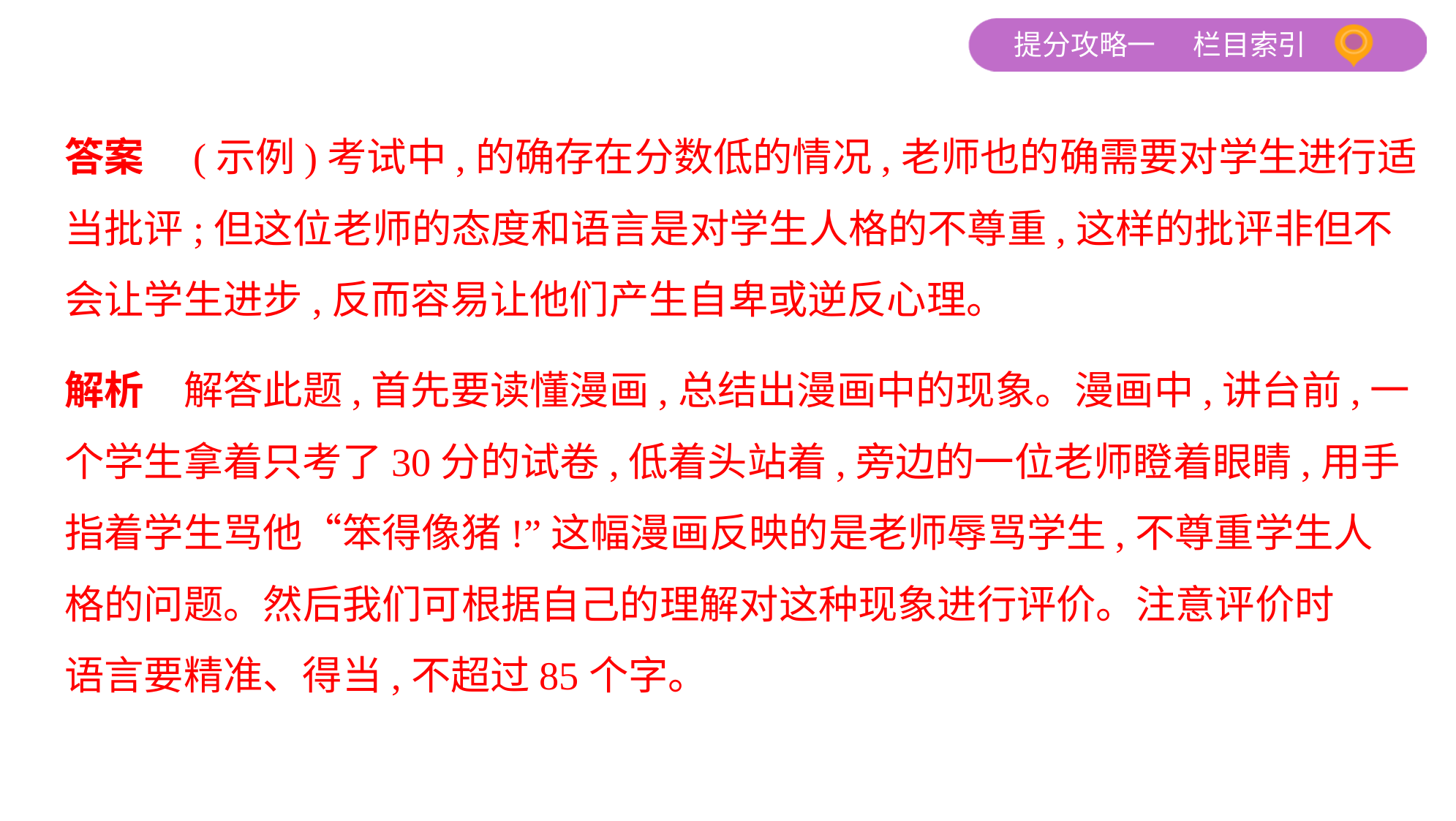

答案　(示例)考试中,的确存在分数低的情况,老师也的确需要对学生进行适
当批评;但这位老师的态度和语言是对学生人格的不尊重,这样的批评非但不
会让学生进步,反而容易让他们产生自卑或逆反心理。
解析　解答此题,首先要读懂漫画,总结出漫画中的现象。漫画中,讲台前,一
个学生拿着只考了30分的试卷,低着头站着,旁边的一位老师瞪着眼睛,用手
指着学生骂他“笨得像猪!”这幅漫画反映的是老师辱骂学生,不尊重学生人
格的问题。然后我们可根据自己的理解对这种现象进行评价。注意评价时
语言要精准、得当,不超过85个字。